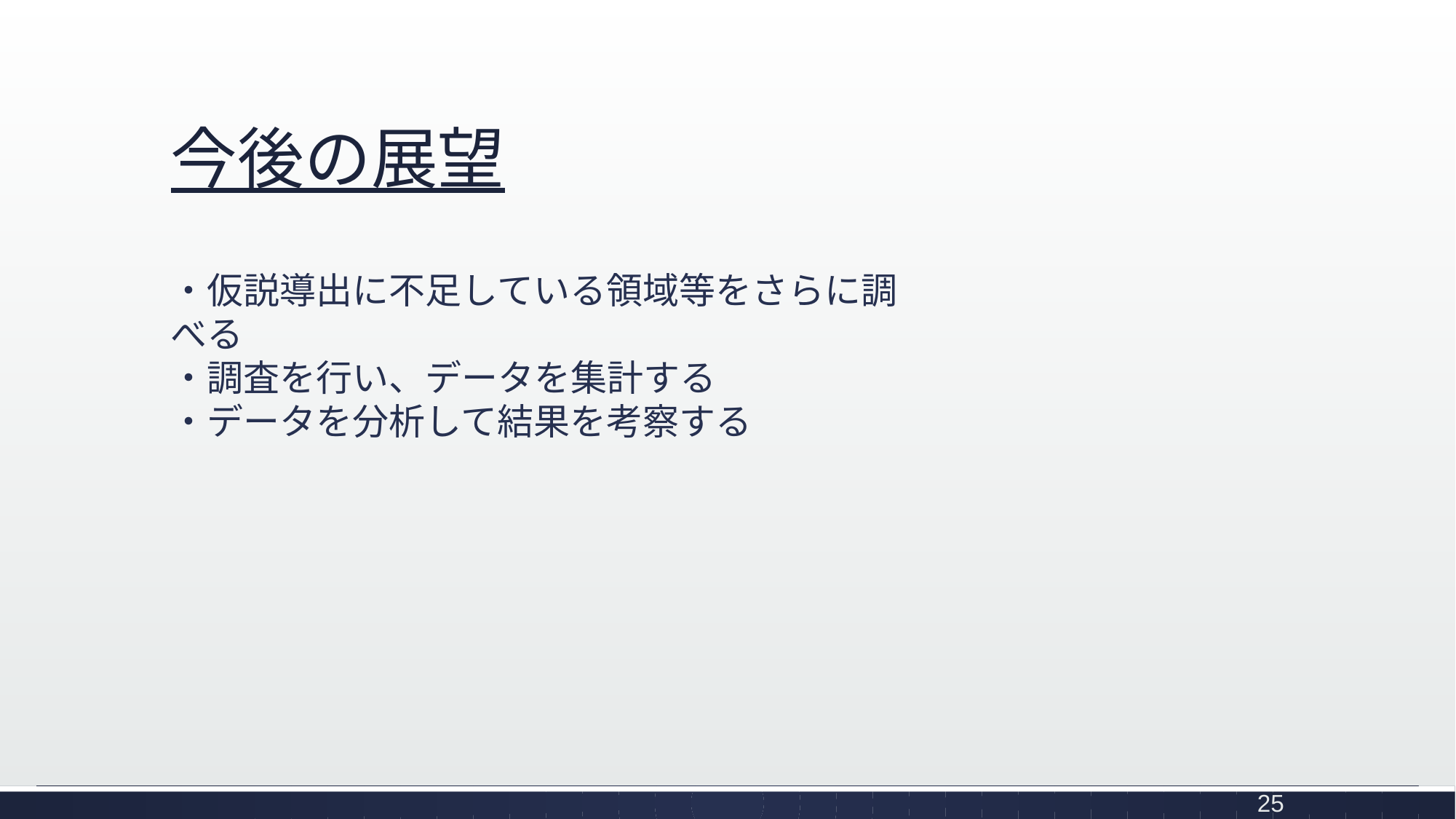

# 今後の展望
・仮説導出に不足している領域等をさらに調べる
・調査を行い、データを集計する
・データを分析して結果を考察する
25